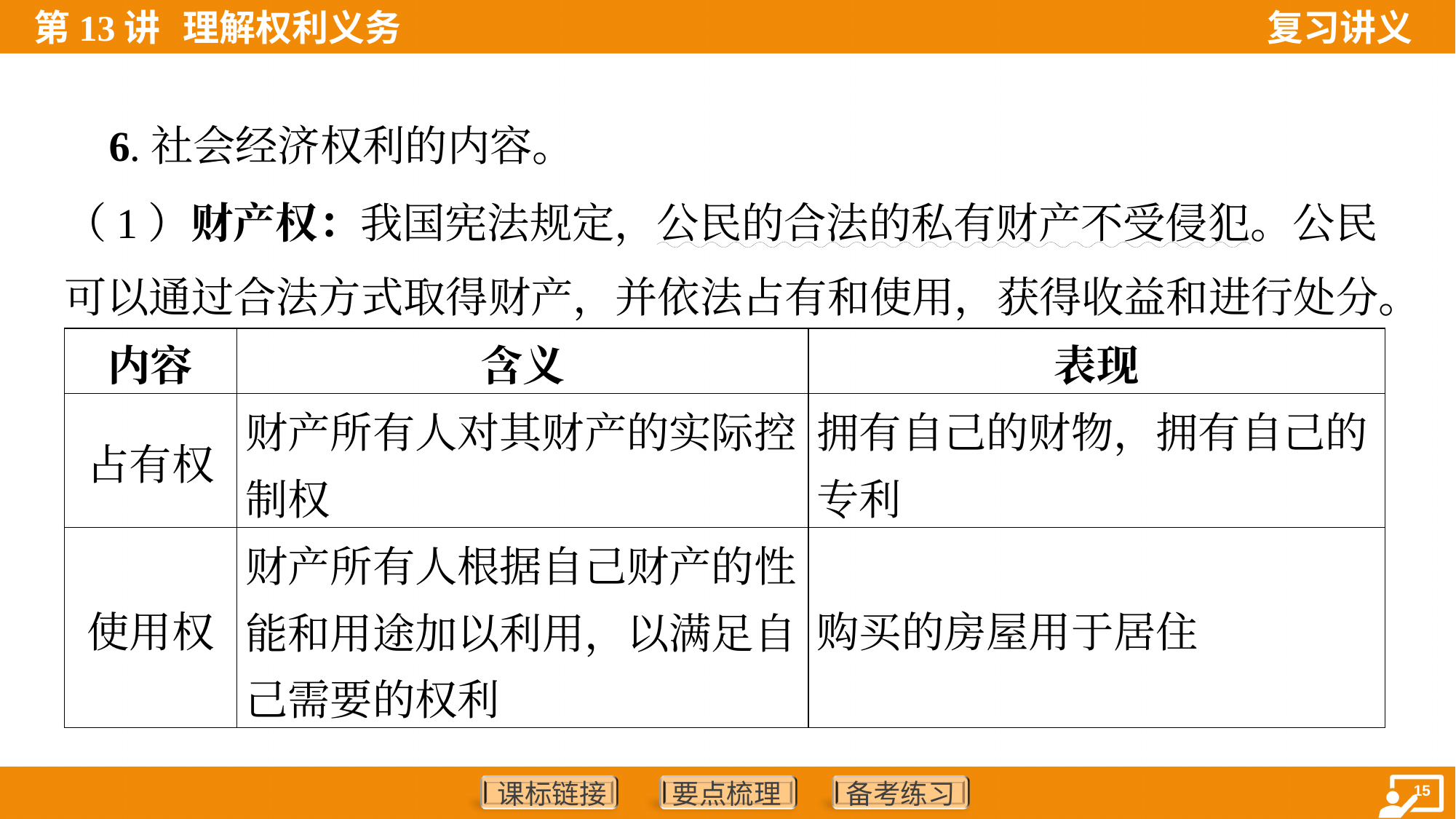

6.社会经济权利的内容。
（1）财产权：我国宪法规定，公民的合法的私有财产不受侵犯。公民
可以通过合法方式取得财产，并依法占有和使用，获得收益和进行处分。
| 内容 | 含义 | 表现 |
| --- | --- | --- |
| 占有权 | 财产所有人对其财产的实际控制权 | 拥有自己的财物，拥有自己的专利 |
| 使用权 | 财产所有人根据自己财产的性能和用途加以利用，以满足自己需要的权利 | 购买的房屋用于居住 |